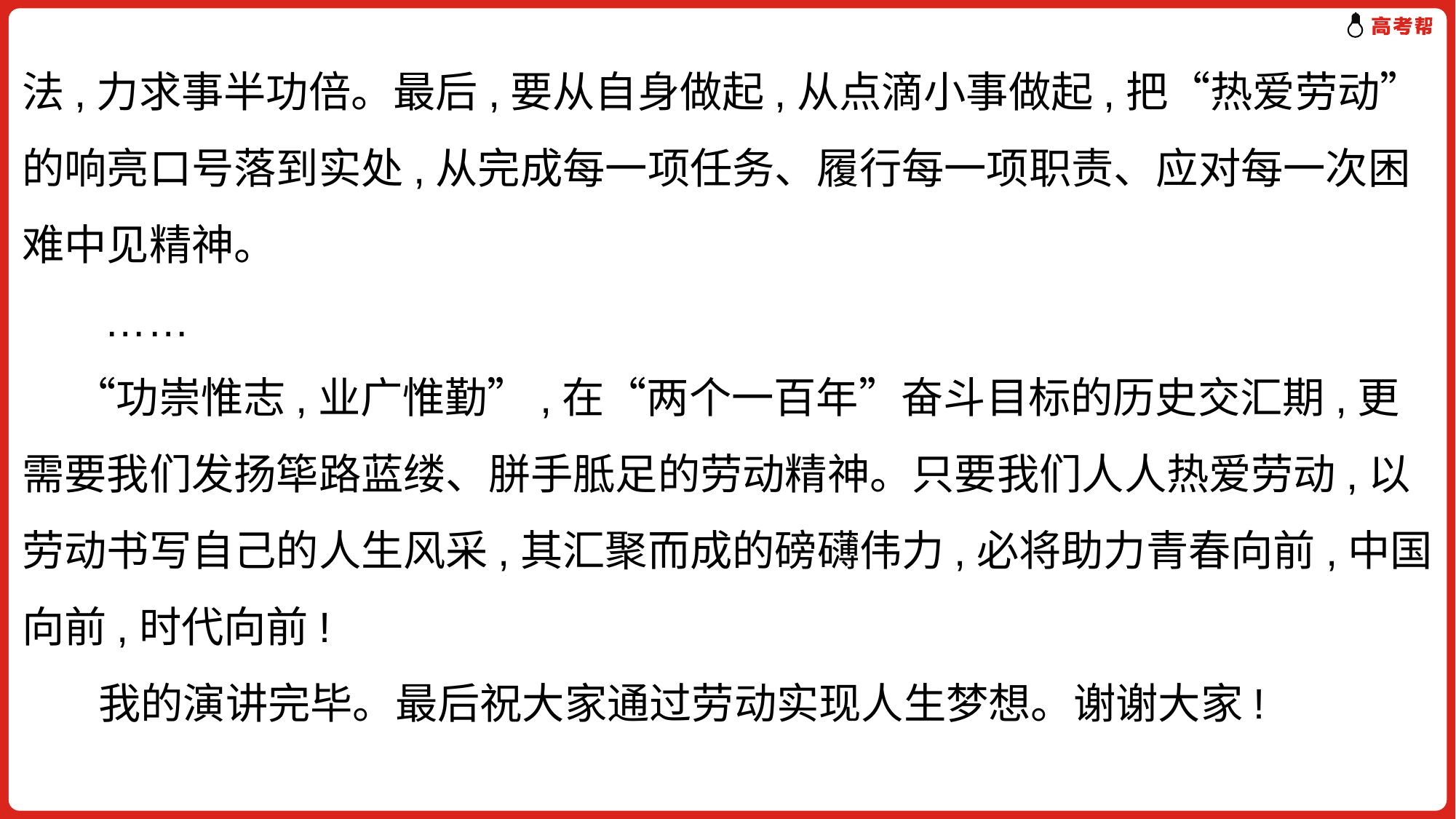

法,力求事半功倍。最后,要从自身做起,从点滴小事做起,把“热爱劳动”的响亮口号落到实处,从完成每一项任务、履行每一项职责、应对每一次困难中见精神。
       ……
　 “功崇惟志,业广惟勤”,在“两个一百年”奋斗目标的历史交汇期,更需要我们发扬筚路蓝缕、胼手胝足的劳动精神。只要我们人人热爱劳动,以劳动书写自己的人生风采,其汇聚而成的磅礴伟力,必将助力青春向前,中国向前,时代向前!
       我的演讲完毕。最后祝大家通过劳动实现人生梦想。谢谢大家!